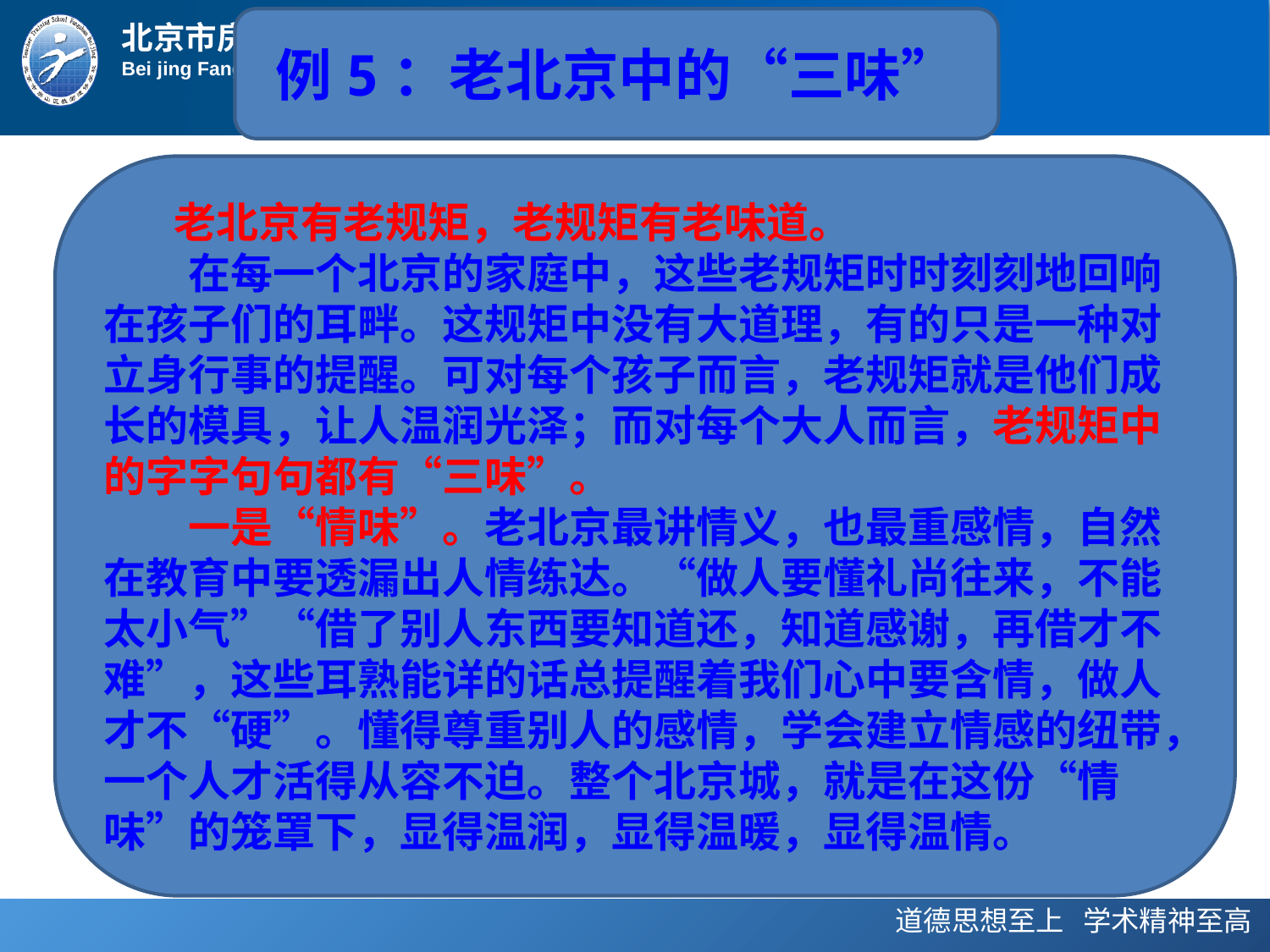

例5：老北京中的“三味”
　　老北京有老规矩，老规矩有老味道。
　　在每一个北京的家庭中，这些老规矩时时刻刻地回响在孩子们的耳畔。这规矩中没有大道理，有的只是一种对立身行事的提醒。可对每个孩子而言，老规矩就是他们成长的模具，让人温润光泽；而对每个大人而言，老规矩中的字字句句都有“三味”。
　　一是“情味”。老北京最讲情义，也最重感情，自然在教育中要透漏出人情练达。“做人要懂礼尚往来，不能太小气”“借了别人东西要知道还，知道感谢，再借才不难”，这些耳熟能详的话总提醒着我们心中要含情，做人才不“硬”。懂得尊重别人的感情，学会建立情感的纽带，一个人才活得从容不迫。整个北京城，就是在这份“情味”的笼罩下，显得温润，显得温暖，显得温情。